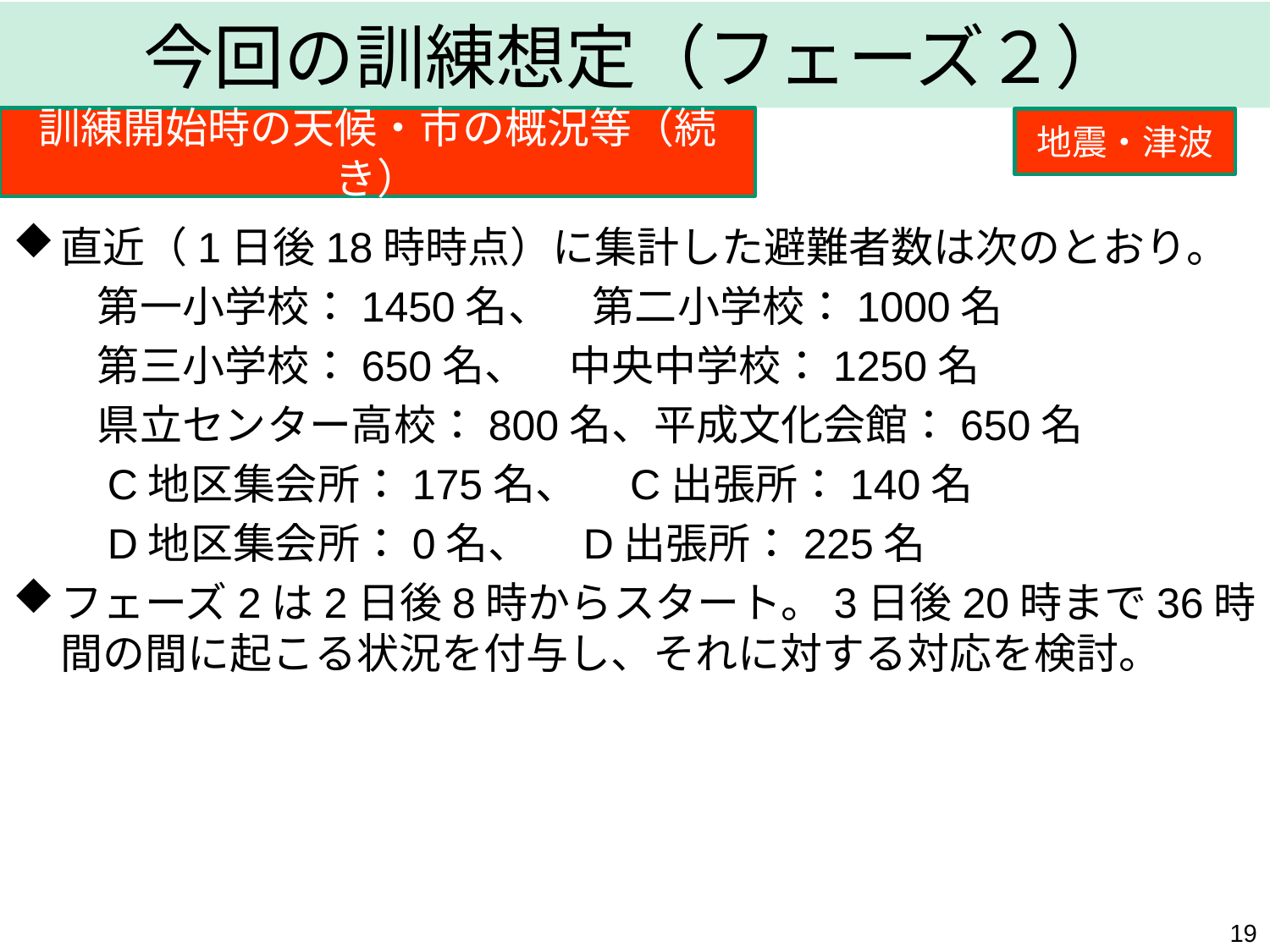

今回の訓練想定（フェーズ２）
訓練開始時の天候・市の概況等（続き）
地震・津波
直近（1日後18時時点）に集計した避難者数は次のとおり。
　　第一小学校：1450名、　第二小学校：1000名
　　第三小学校：650名、　中央中学校：1250名
　　県立センター高校：800名、平成文化会館：650名
　　C地区集会所：175名、　C出張所：140名
　　D地区集会所：0名、　D出張所：225名
フェーズ2は2日後8時からスタート。3日後20時まで36時間の間に起こる状況を付与し、それに対する対応を検討。

19